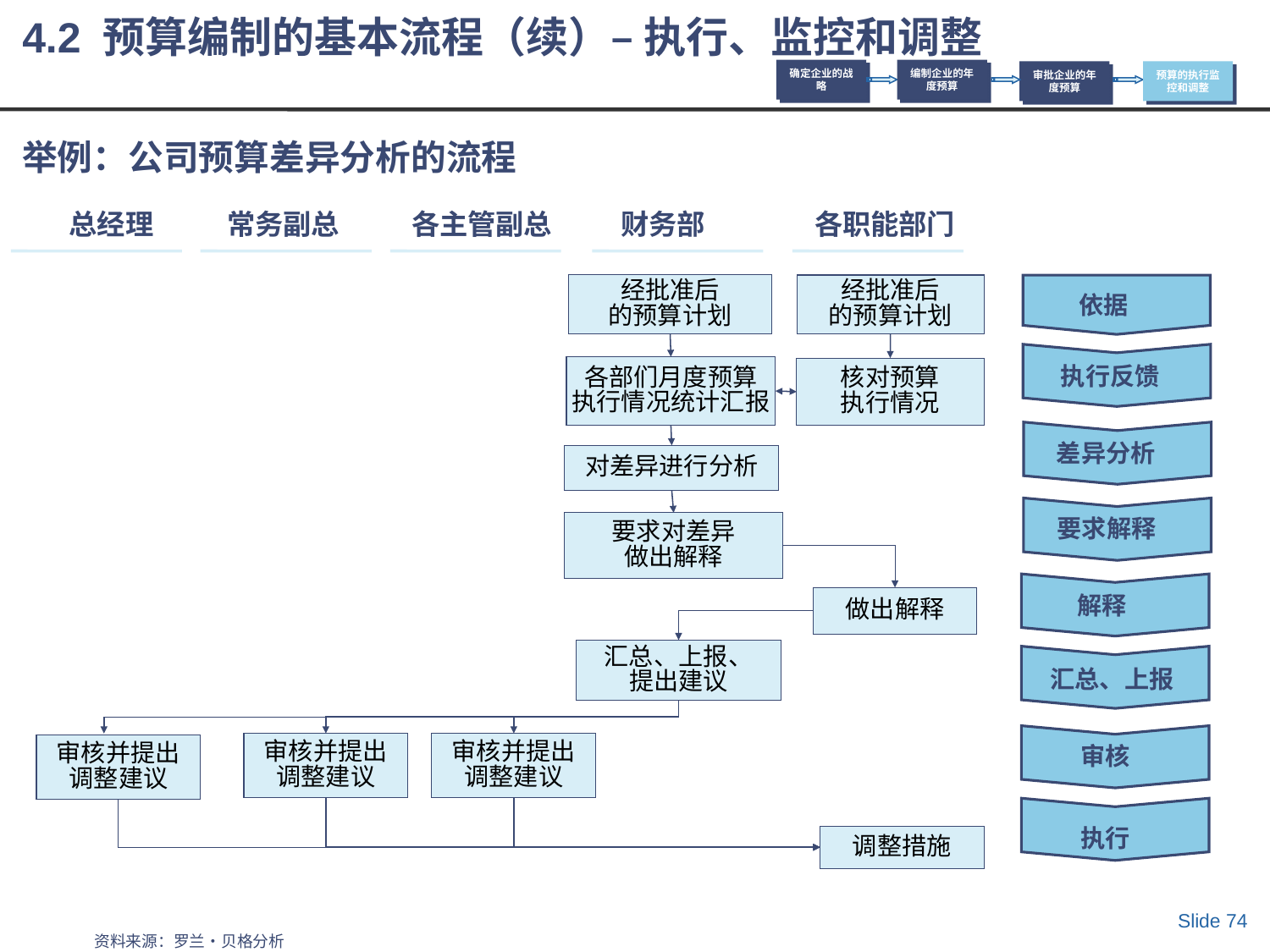

4.2 预算编制的基本流程（续）– 执行、监控和调整
确定企业的战略
编制企业的年度预算
审批企业的年度预算
预算的执行监控和调整

# 举例：公司预算差异分析的流程
总经理
常务副总
各主管副总
财务部
各职能部门

经批准后
的预算计划
经批准后
的预算计划

依据
各部们月度预算
执行情况统计汇报
核对预算
执行情况

执行反馈

差异分析
对差异进行分析

要求对差异
做出解释
要求解释

做出解释
解释
汇总、上报、
提出建议

汇总、上报
审核并提出
调整建议
审核并提出
调整建议
审核并提出
调整建议

审核
执行
调整措施
Slide 74
资料来源：罗兰•贝格分析